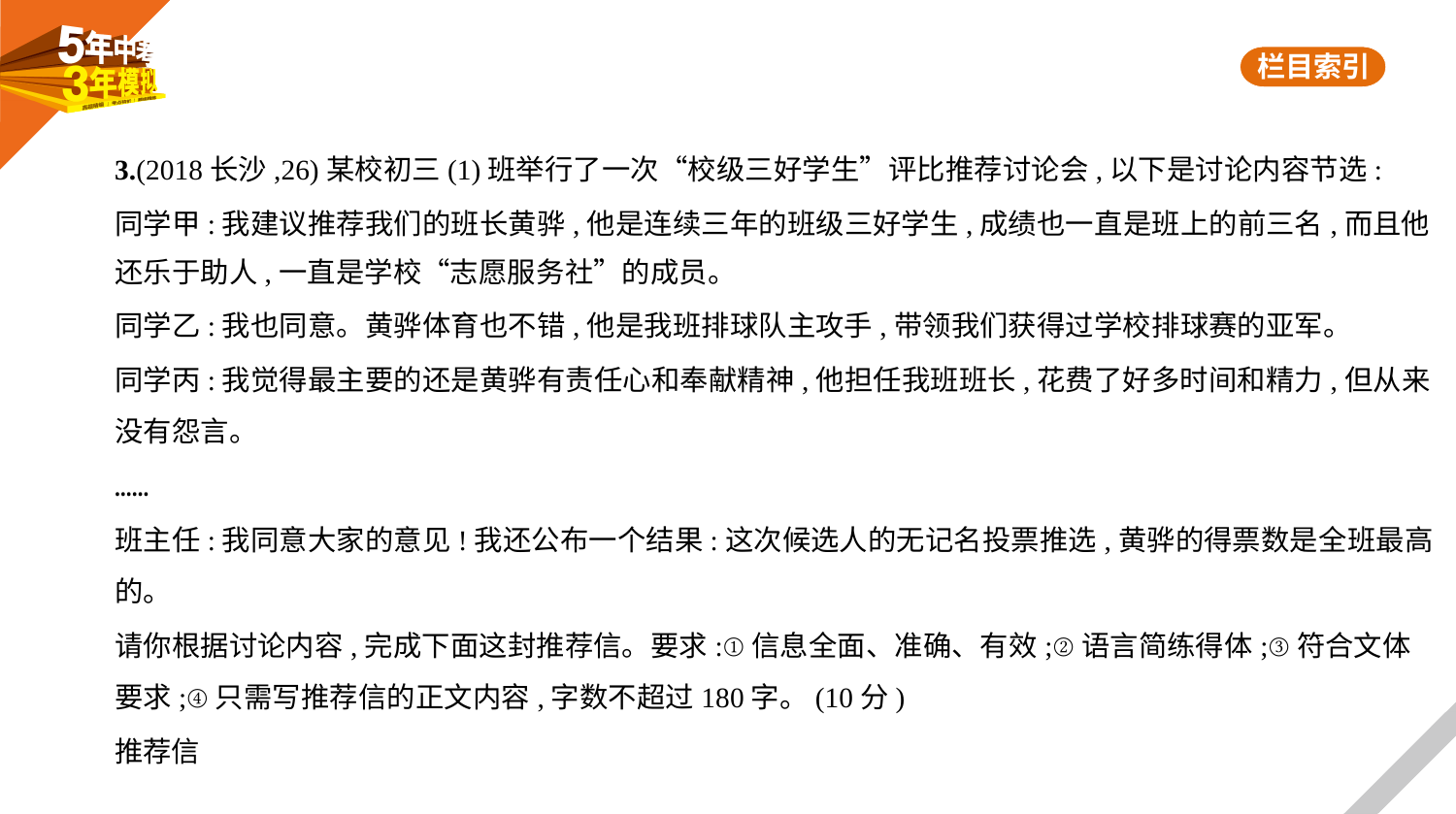

3.(2018长沙,26)某校初三(1)班举行了一次“校级三好学生”评比推荐讨论会,以下是讨论内容节选:
同学甲:我建议推荐我们的班长黄骅,他是连续三年的班级三好学生,成绩也一直是班上的前三名,而且他
还乐于助人,一直是学校“志愿服务社”的成员。
同学乙:我也同意。黄骅体育也不错,他是我班排球队主攻手,带领我们获得过学校排球赛的亚军。
同学丙:我觉得最主要的还是黄骅有责任心和奉献精神,他担任我班班长,花费了好多时间和精力,但从来
没有怨言。
……
班主任:我同意大家的意见!我还公布一个结果:这次候选人的无记名投票推选,黄骅的得票数是全班最高
的。
请你根据讨论内容,完成下面这封推荐信。要求:①信息全面、准确、有效;②语言简练得体;③符合文体
要求;④只需写推荐信的正文内容,字数不超过180字。(10分)
推荐信